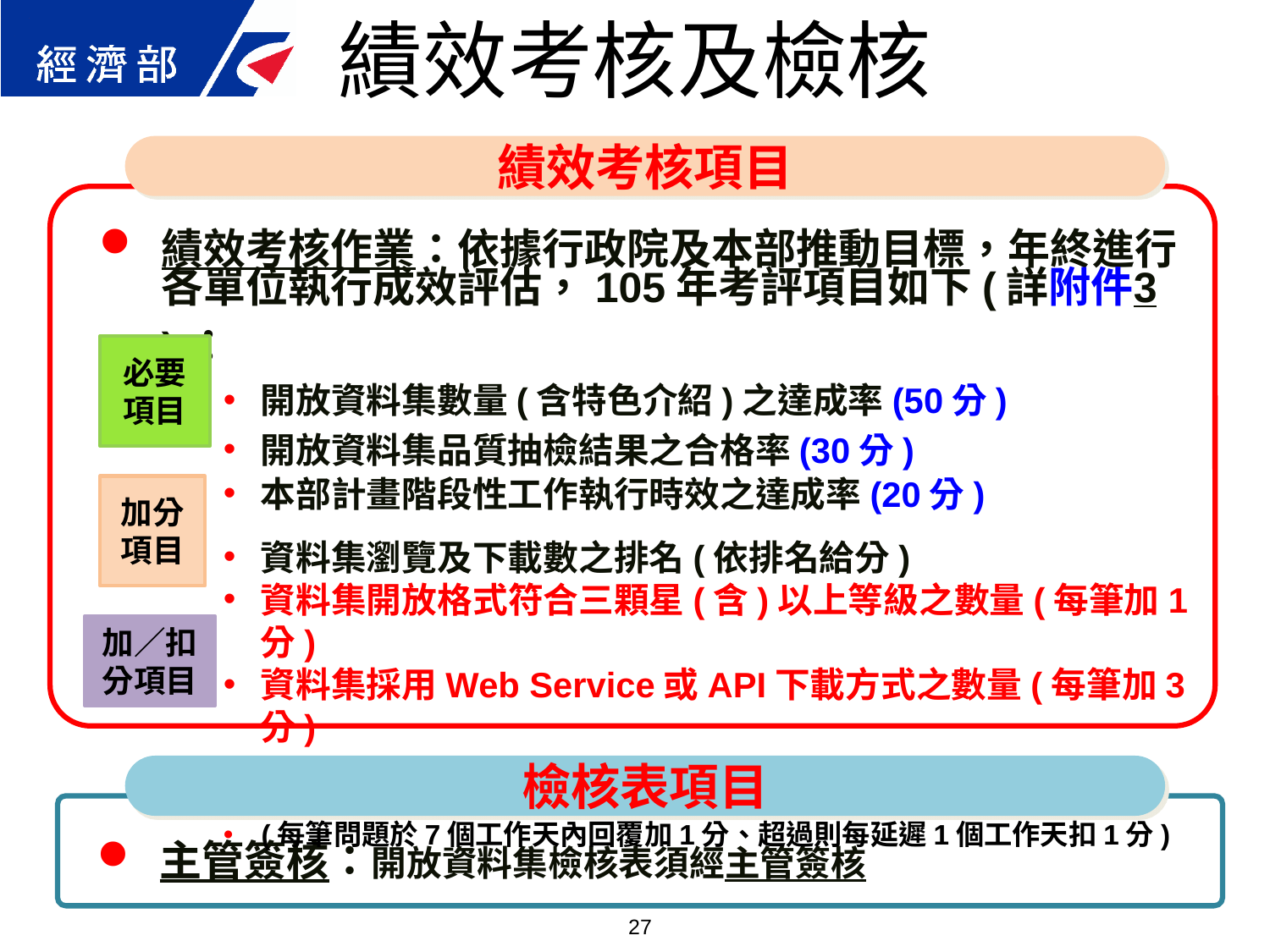

績效考核及檢核
績效考核項目
績效考核作業：依據行政院及本部推動目標，年終進行各單位執行成效評估，105年考評項目如下(詳附件3)：
開放資料集數量(含特色介紹)之達成率(50分)
開放資料集品質抽檢結果之合格率(30分)
本部計畫階段性工作執行時效之達成率(20分)

資料集瀏覽及下載數之排名(依排名給分)
資料集開放格式符合三顆星(含)以上等級之數量(每筆加1分)
資料集採用Web Service或API下載方式之數量(每筆加3分)
行政院政府資料開放平臺回復民眾意見天數之符合度
(每筆問題於7個工作天內回覆加1分、超過則每延遲1個工作天扣1分)

必要項目
加分項目
加／扣分項目
檢核表項目
主管簽核：開放資料集檢核表須經主管簽核
27